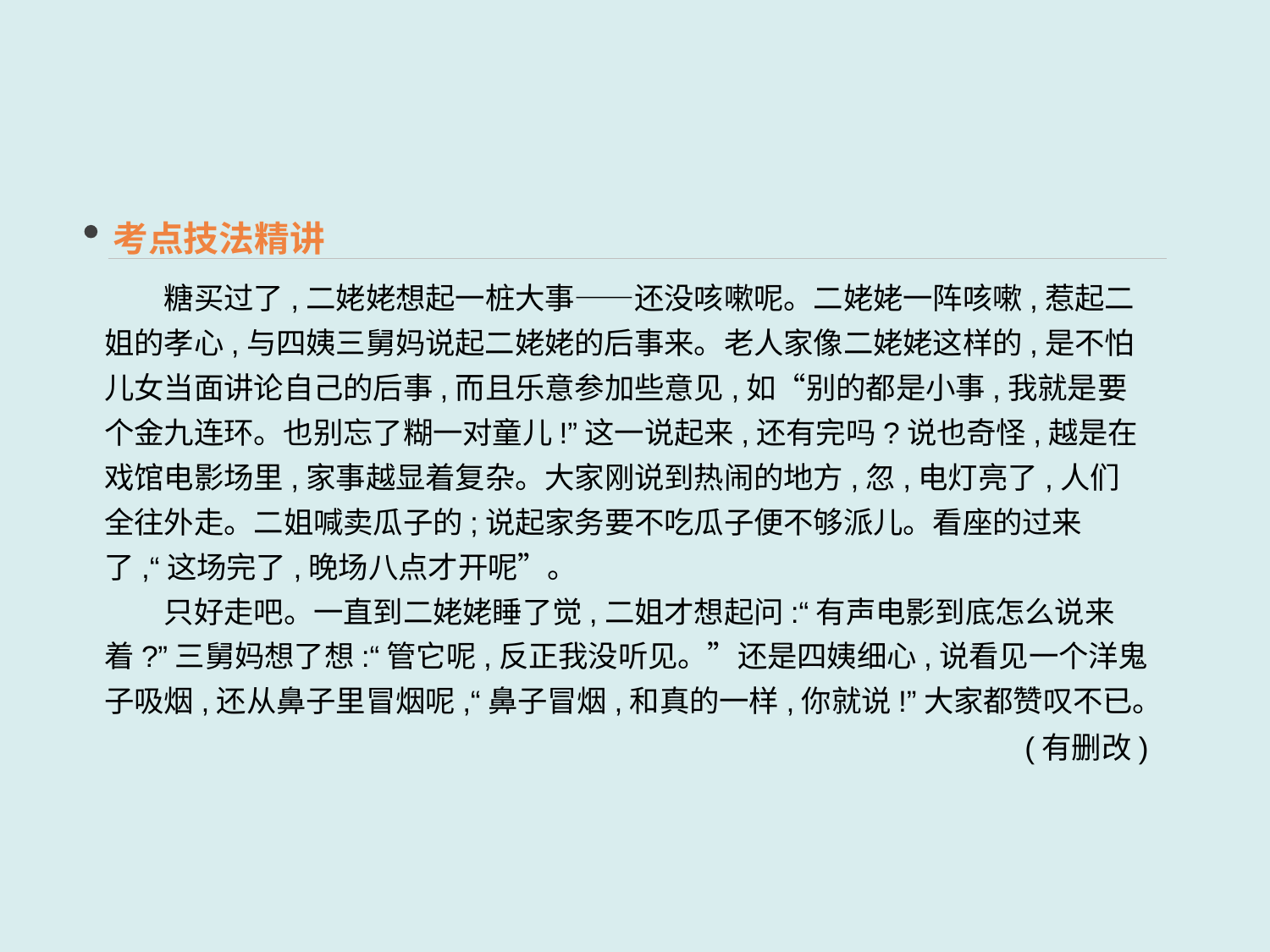

考点技法精讲

　　糖买过了,二姥姥想起一桩大事——还没咳嗽呢。二姥姥一阵咳嗽,惹起二姐的孝心,与四姨三舅妈说起二姥姥的后事来。老人家像二姥姥这样的,是不怕儿女当面讲论自己的后事,而且乐意参加些意见,如“别的都是小事,我就是要个金九连环。也别忘了糊一对童儿!”这一说起来,还有完吗?说也奇怪,越是在戏馆电影场里,家事越显着复杂。大家刚说到热闹的地方,忽,电灯亮了,人们全往外走。二姐喊卖瓜子的;说起家务要不吃瓜子便不够派儿。看座的过来了,“这场完了,晚场八点才开呢”。
　　只好走吧。一直到二姥姥睡了觉,二姐才想起问:“有声电影到底怎么说来着?”三舅妈想了想:“管它呢,反正我没听见。”还是四姨细心,说看见一个洋鬼子吸烟,还从鼻子里冒烟呢,“鼻子冒烟,和真的一样,你就说!”大家都赞叹不已。
(有删改)